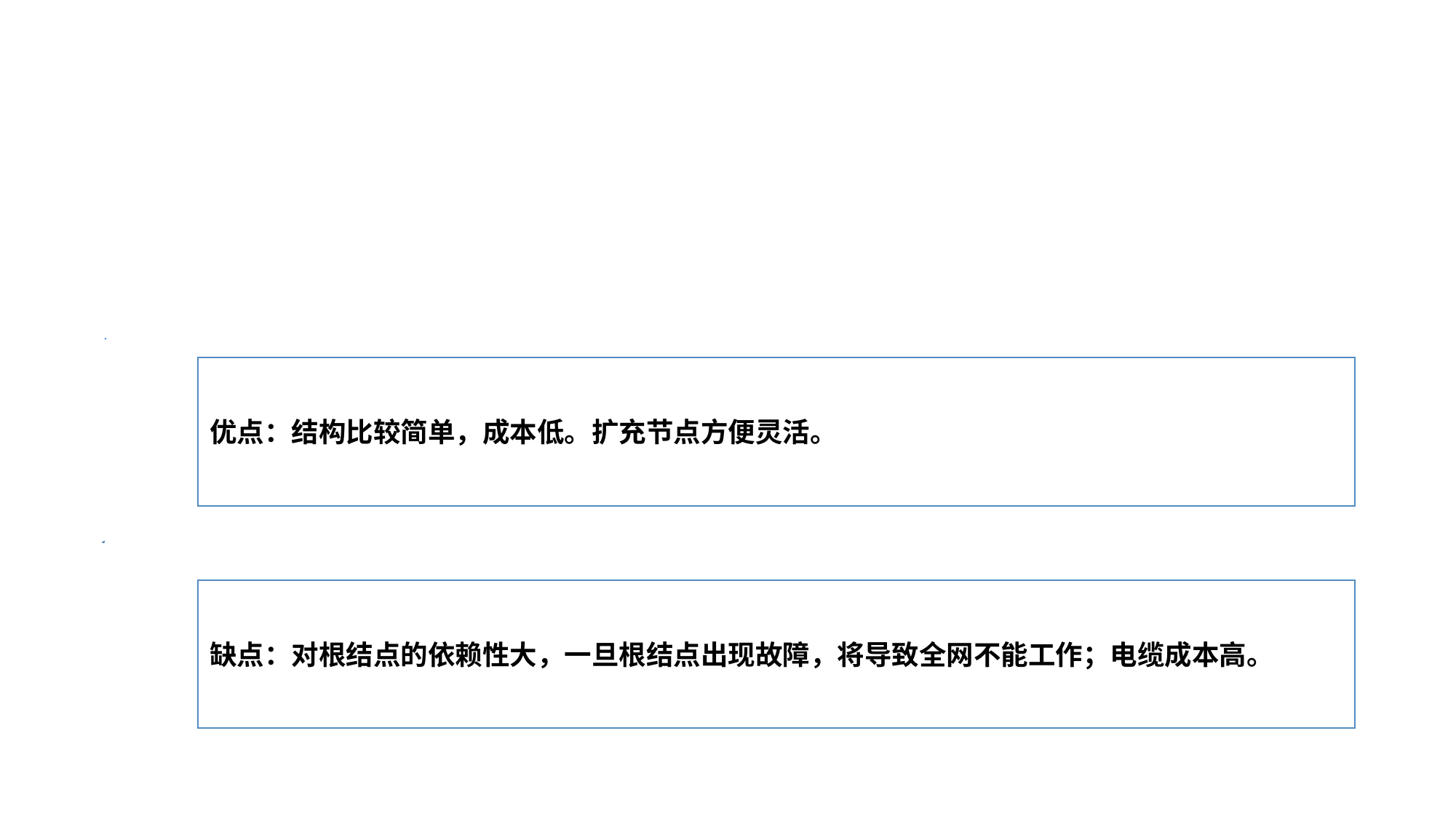

优点：结构比较简单，成本低。扩充节点方便灵活。
缺点：对根结点的依赖性大，一旦根结点出现故障，将导致全网不能工作；电缆成本高。